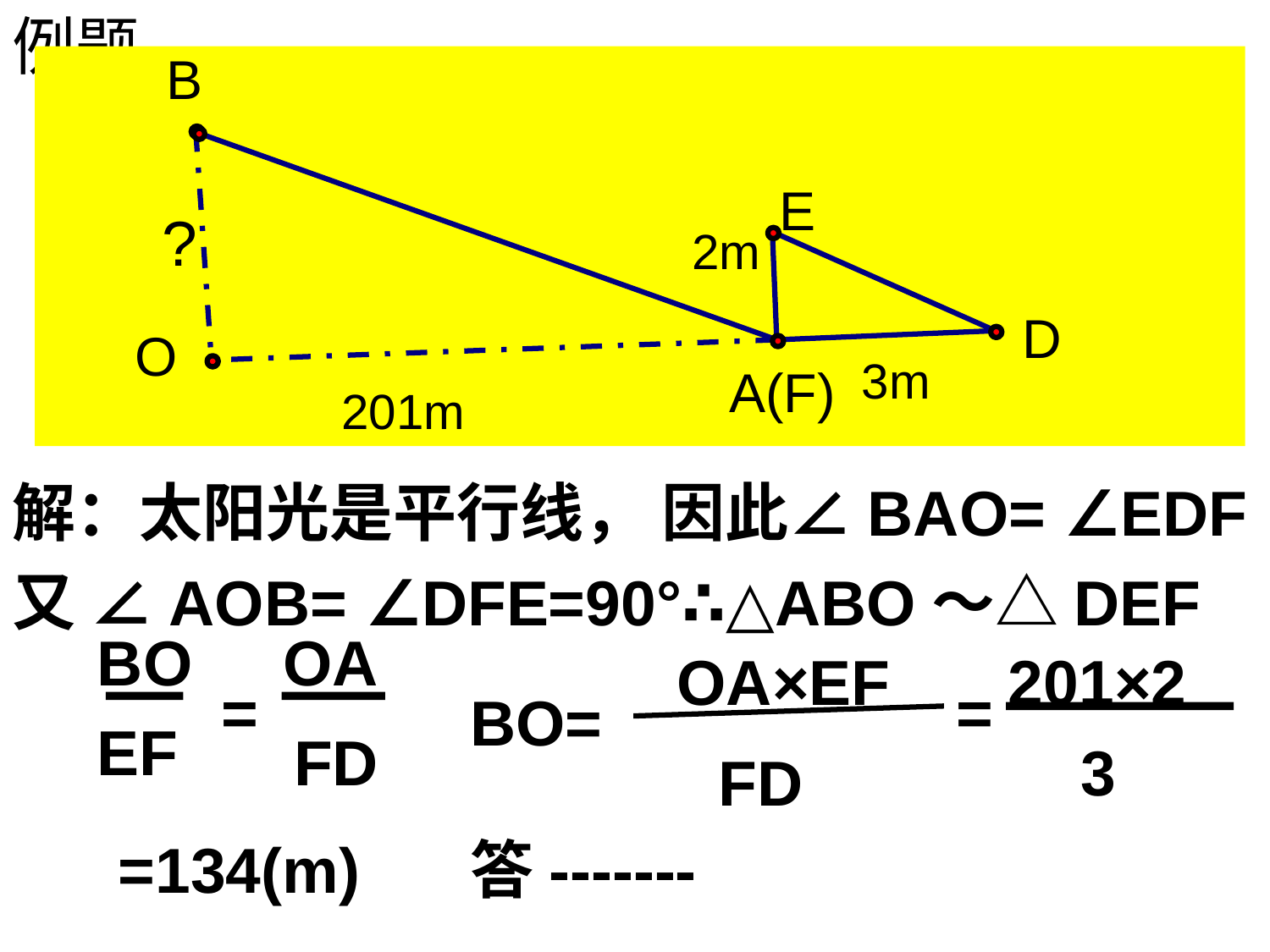

例题

B

E

D
O

A(F)

B

E
?
2m

D
O

3m

A(F)
201m

2m
?
201m
3m
解：太阳光是平行线， 因此∠BAO= ∠EDF
又 ∠AOB= ∠DFE=90°∴△ABO～△DEF

BO
OA
OA×EF
201×2
=
=
BO=

EF

FD
3
FD
=134(m)
答-------